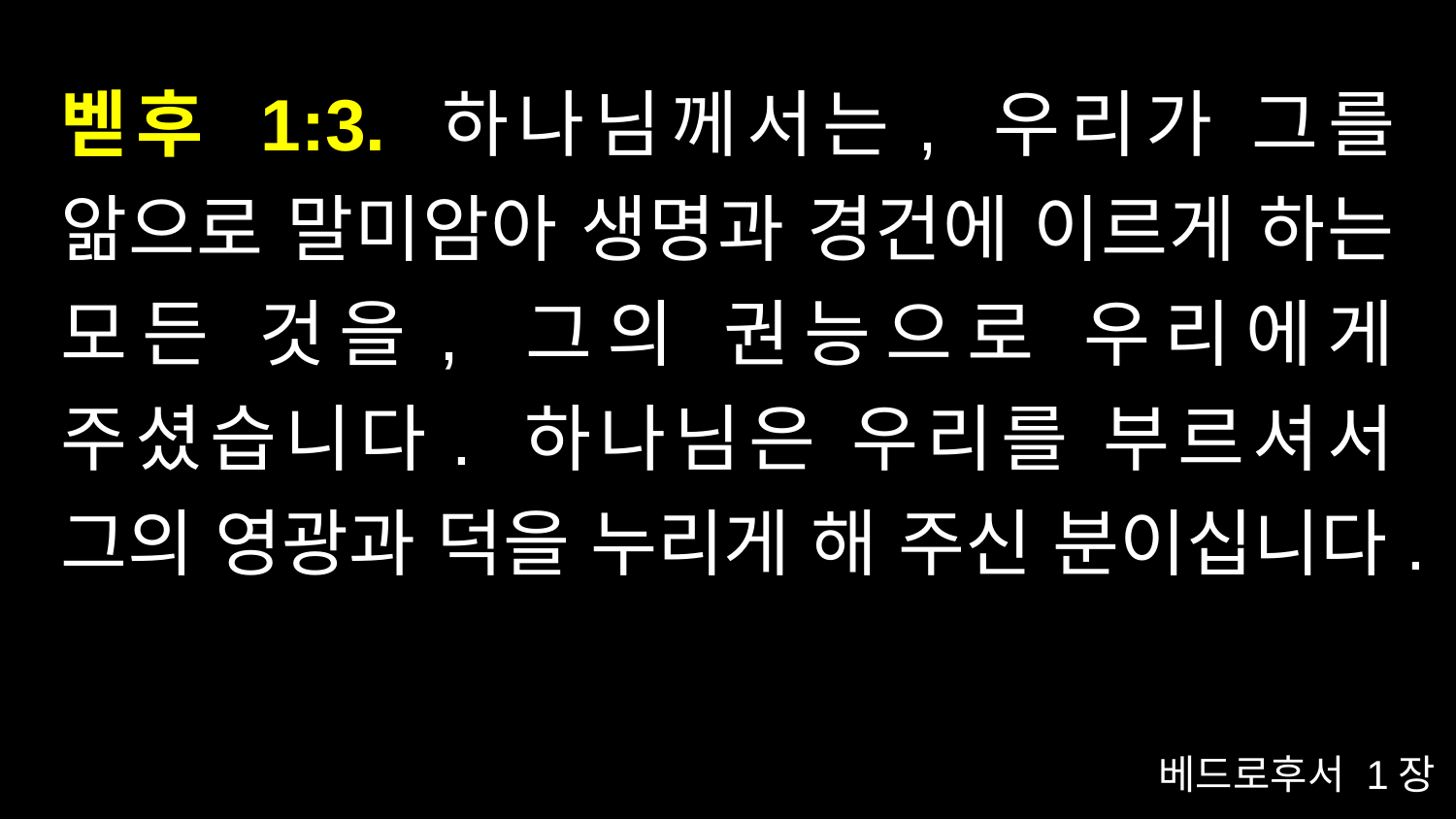

# 벧후 1:3. 하나님께서는, 우리가 그를 앎으로 말미암아 생명과 경건에 이르게 하는 모든 것을, 그의 권능으로 우리에게 주셨습니다. 하나님은 우리를 부르셔서 그의 영광과 덕을 누리게 해 주신 분이십니다.
베드로후서 1장